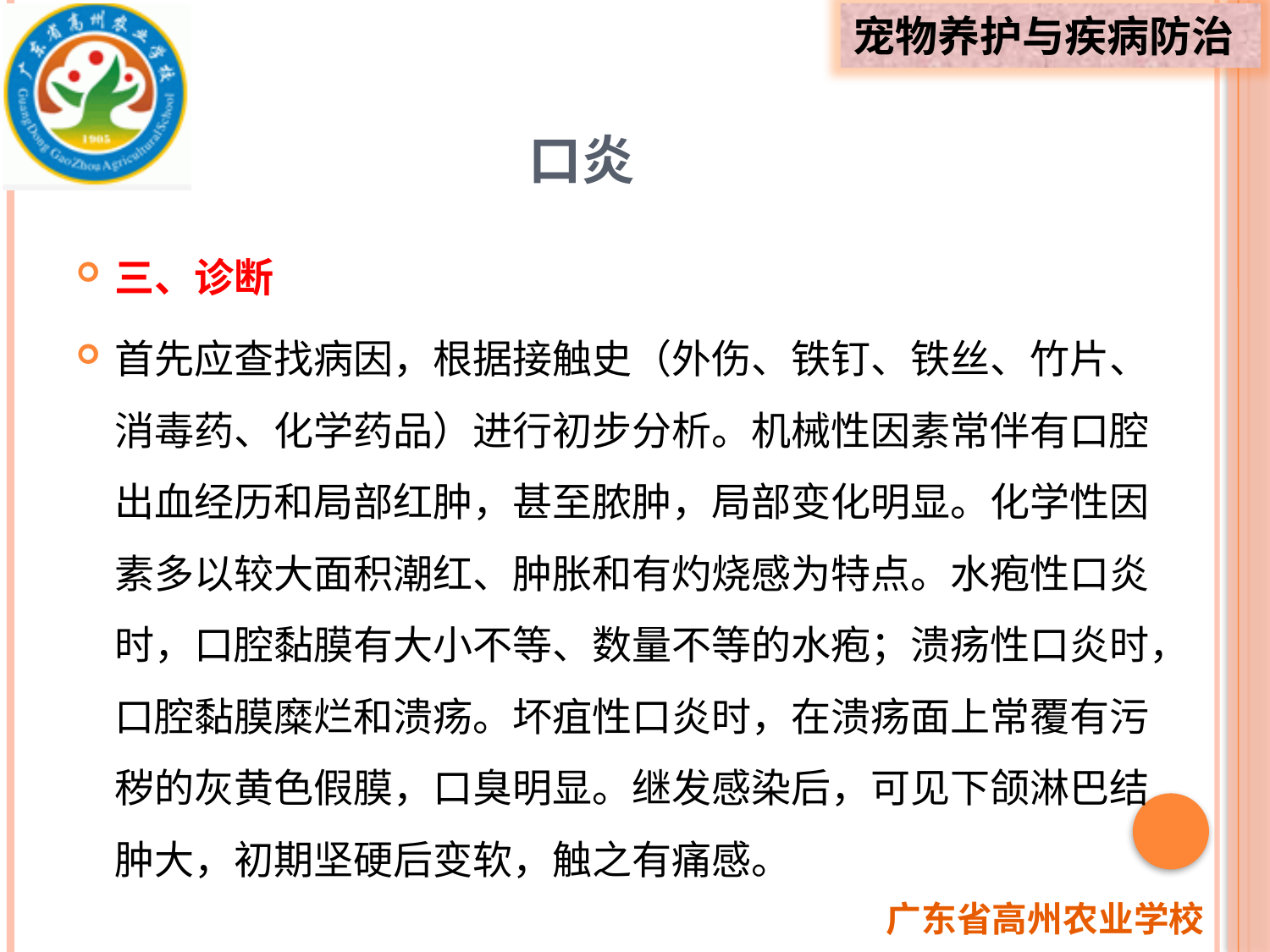

# 口炎
三、诊断
首先应查找病因，根据接触史（外伤、铁钉、铁丝、竹片、消毒药、化学药品）进行初步分析。机械性因素常伴有口腔出血经历和局部红肿，甚至脓肿，局部变化明显。化学性因素多以较大面积潮红、肿胀和有灼烧感为特点。水疱性口炎时，口腔黏膜有大小不等、数量不等的水疱；溃疡性口炎时，口腔黏膜糜烂和溃疡。坏疽性口炎时，在溃疡面上常覆有污秽的灰黄色假膜，口臭明显。继发感染后，可见下颌淋巴结肿大，初期坚硬后变软，触之有痛感。